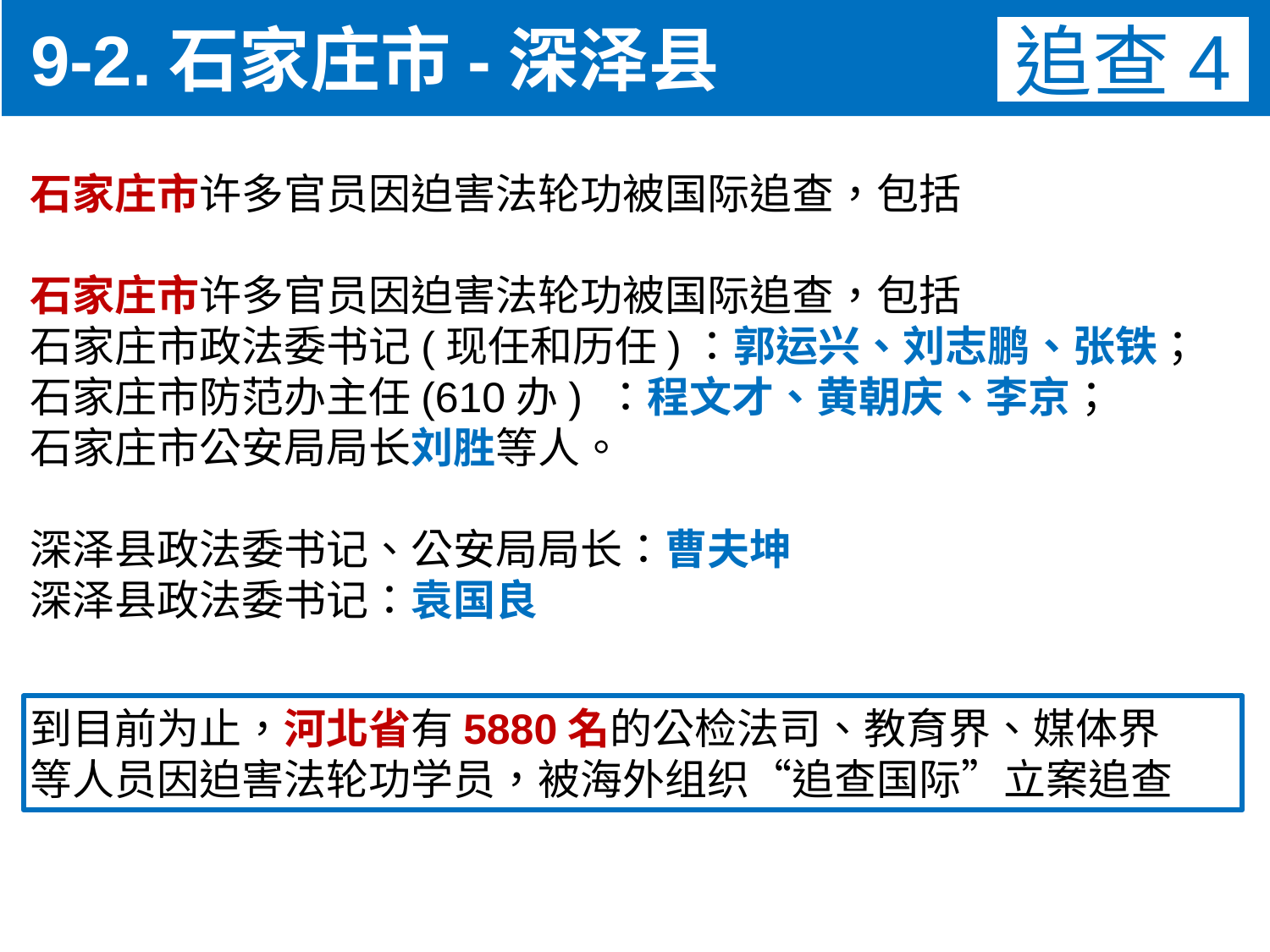

9-2.石家庄市-深泽县
追查4
石家庄市许多官员因迫害法轮功被国际追查，包括

石家庄市许多官员因迫害法轮功被国际追查，包括
石家庄市政法委书记(现任和历任)：郭运兴、刘志鹏、张铁；
石家庄市防范办主任(610办) ：程文才、黄朝庆、李京；
石家庄市公安局局长刘胜等人。

深泽县政法委书记、公安局局长：曹夫坤
深泽县政法委书记：袁国良
到目前为止，河北省有5880名的公检法司、教育界、媒体界
等人员因迫害法轮功学员，被海外组织“追查国际”立案追查